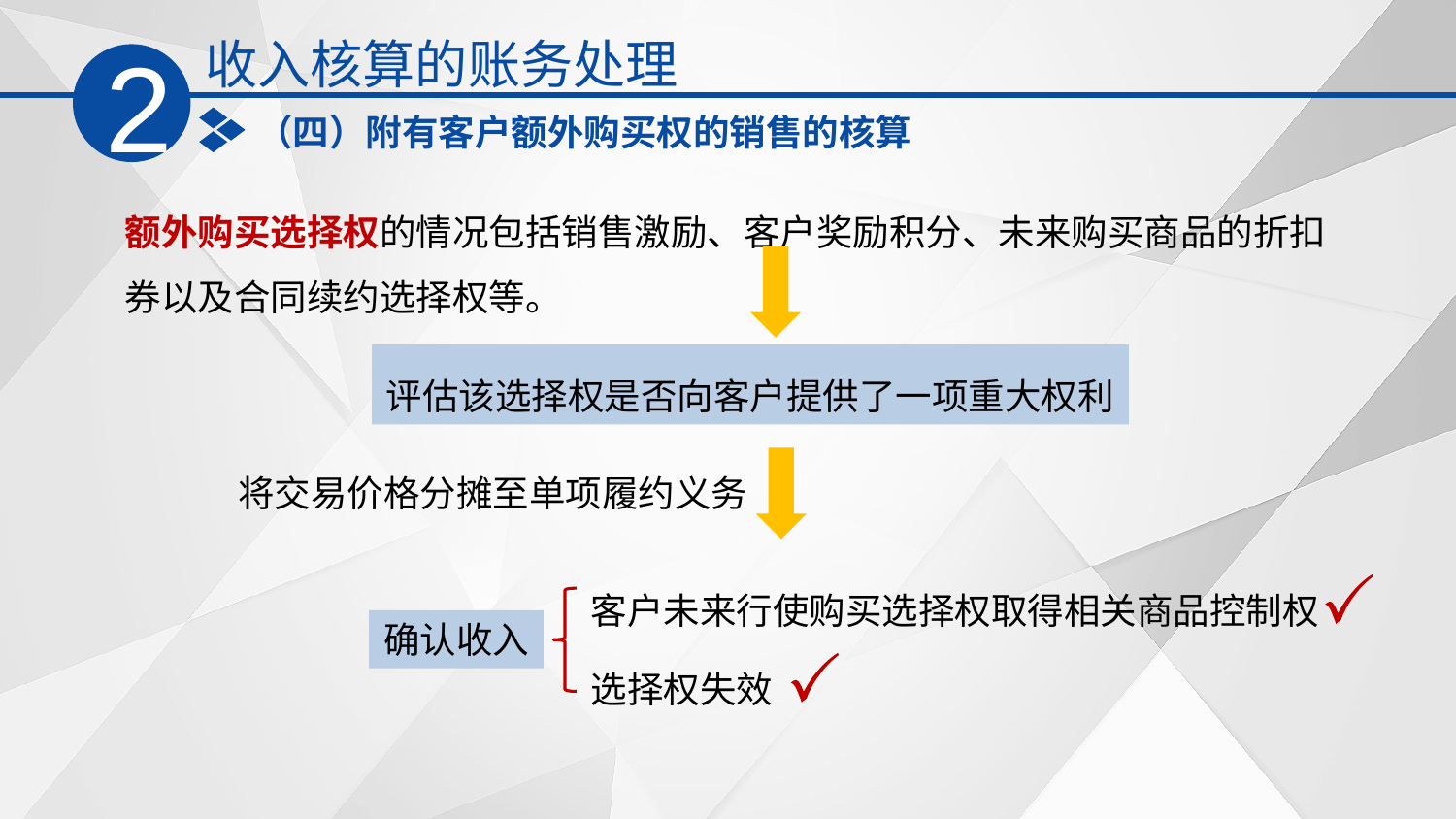

收入核算的账务处理
2

（四）附有客户额外购买权的销售的核算

额外购买选择权的情况包括销售激励、客户奖励积分、未来购买商品的折扣券以及合同续约选择权等。

评估该选择权是否向客户提供了一项重大权利

将交易价格分摊至单项履约义务
客户未来行使购买选择权取得相关商品控制权

确认收入
选择权失效